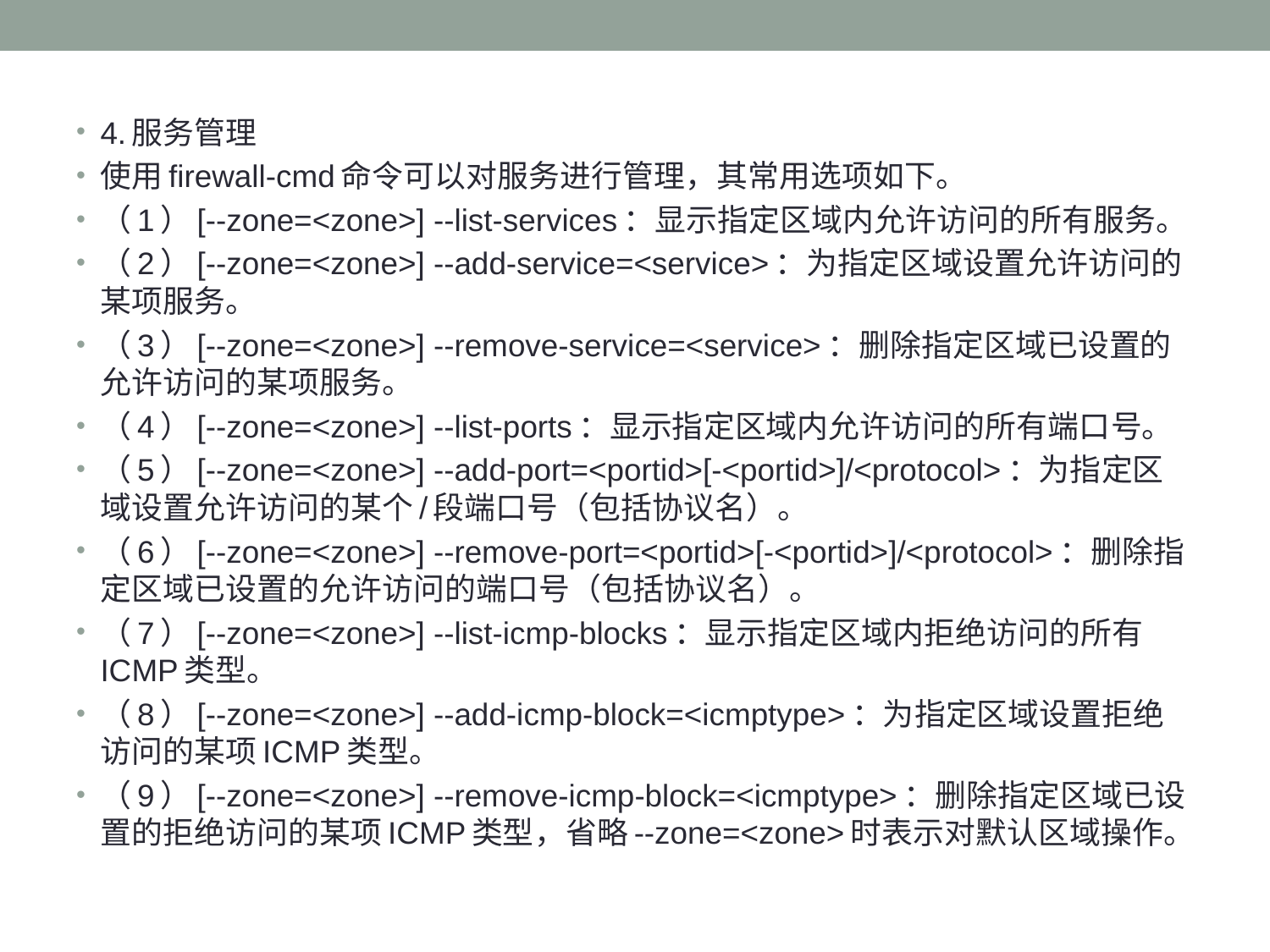

#
4.服务管理
使用firewall-cmd命令可以对服务进行管理，其常用选项如下。
（1）[--zone=<zone>] --list-services：显示指定区域内允许访问的所有服务。
（2）[--zone=<zone>] --add-service=<service>：为指定区域设置允许访问的某项服务。
（3）[--zone=<zone>] --remove-service=<service>：删除指定区域已设置的允许访问的某项服务。
（4）[--zone=<zone>] --list-ports：显示指定区域内允许访问的所有端口号。
（5）[--zone=<zone>] --add-port=<portid>[-<portid>]/<protocol>：为指定区域设置允许访问的某个/段端口号（包括协议名）。
（6）[--zone=<zone>] --remove-port=<portid>[-<portid>]/<protocol>：删除指定区域已设置的允许访问的端口号（包括协议名）。
（7）[--zone=<zone>] --list-icmp-blocks：显示指定区域内拒绝访问的所有ICMP类型。
（8）[--zone=<zone>] --add-icmp-block=<icmptype>：为指定区域设置拒绝访问的某项ICMP类型。
（9）[--zone=<zone>] --remove-icmp-block=<icmptype>：删除指定区域已设置的拒绝访问的某项ICMP类型，省略--zone=<zone>时表示对默认区域操作。